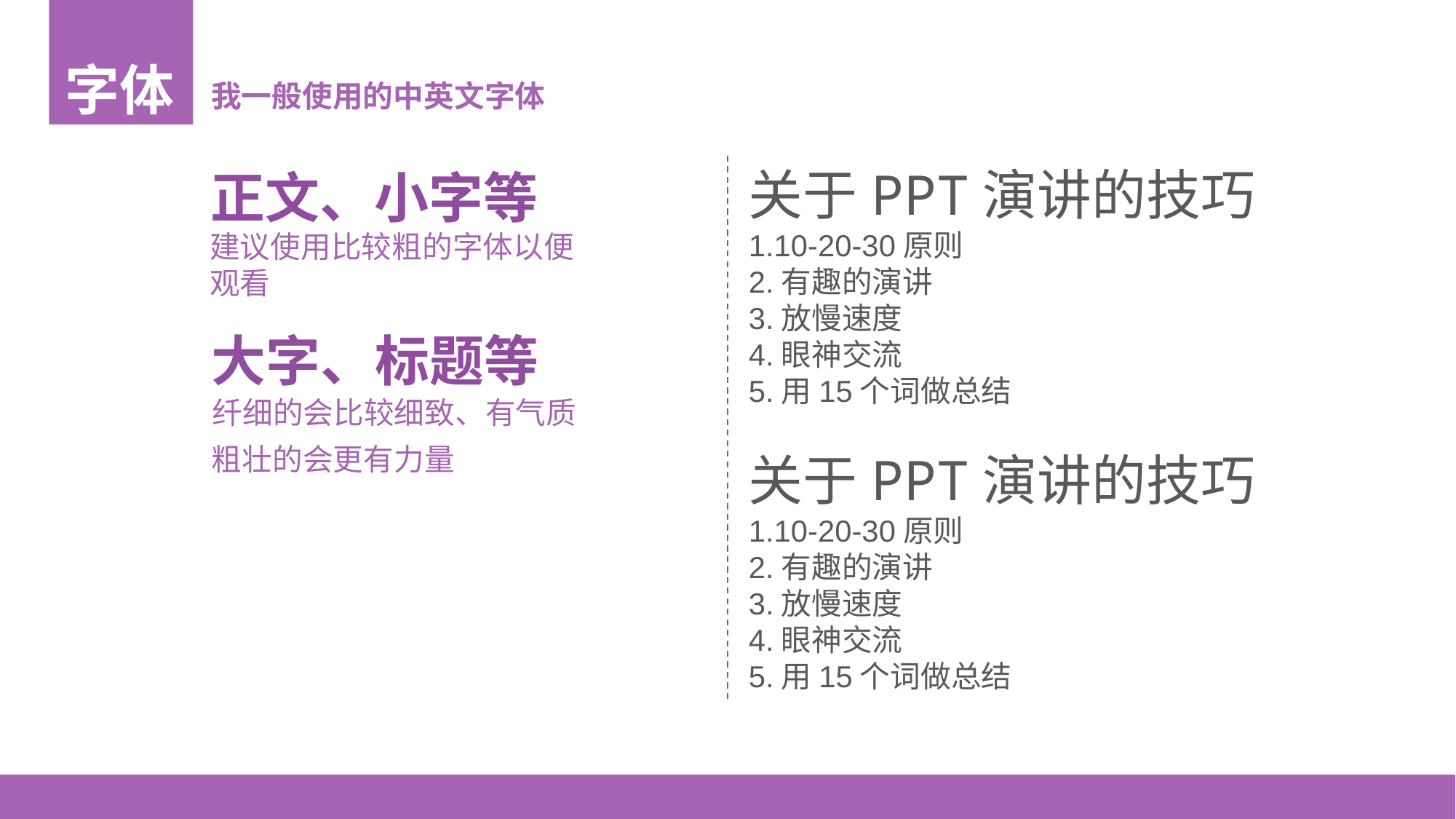

字体
我一般使用的中英文字体
关于PPT演讲的技巧
1.10-20-30原则
2.有趣的演讲
3.放慢速度
4.眼神交流
5.用15个词做总结
正文、小字等
建议使用比较粗的字体以便观看
大字、标题等
纤细的会比较细致、有气质
粗壮的会更有力量
关于PPT演讲的技巧
1.10-20-30原则
2.有趣的演讲
3.放慢速度
4.眼神交流
5.用15个词做总结